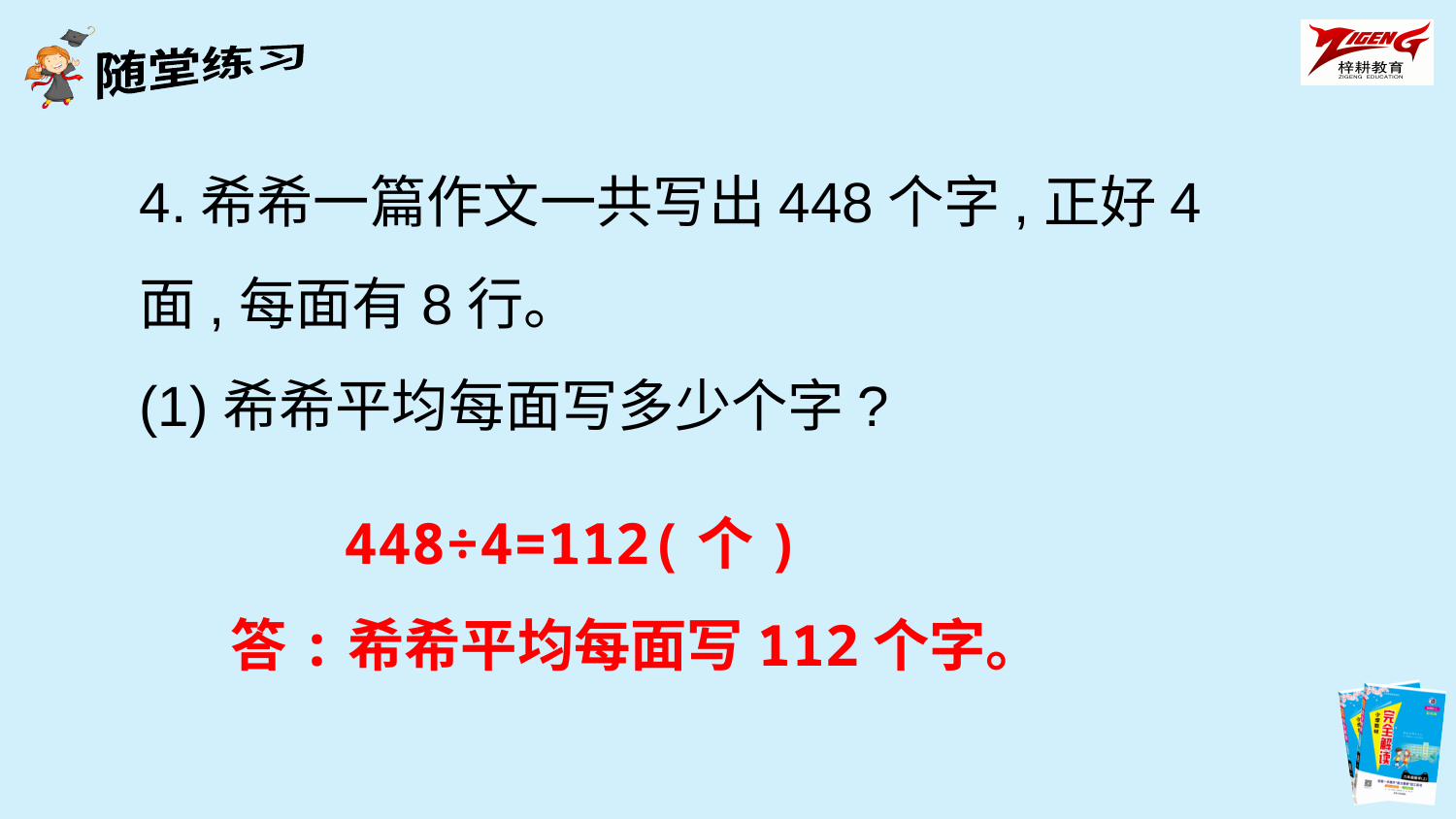

4.希希一篇作文一共写出448个字,正好4面,每面有8行。
(1)希希平均每面写多少个字?
448÷4=112(个)
答:希希平均每面写112个字。